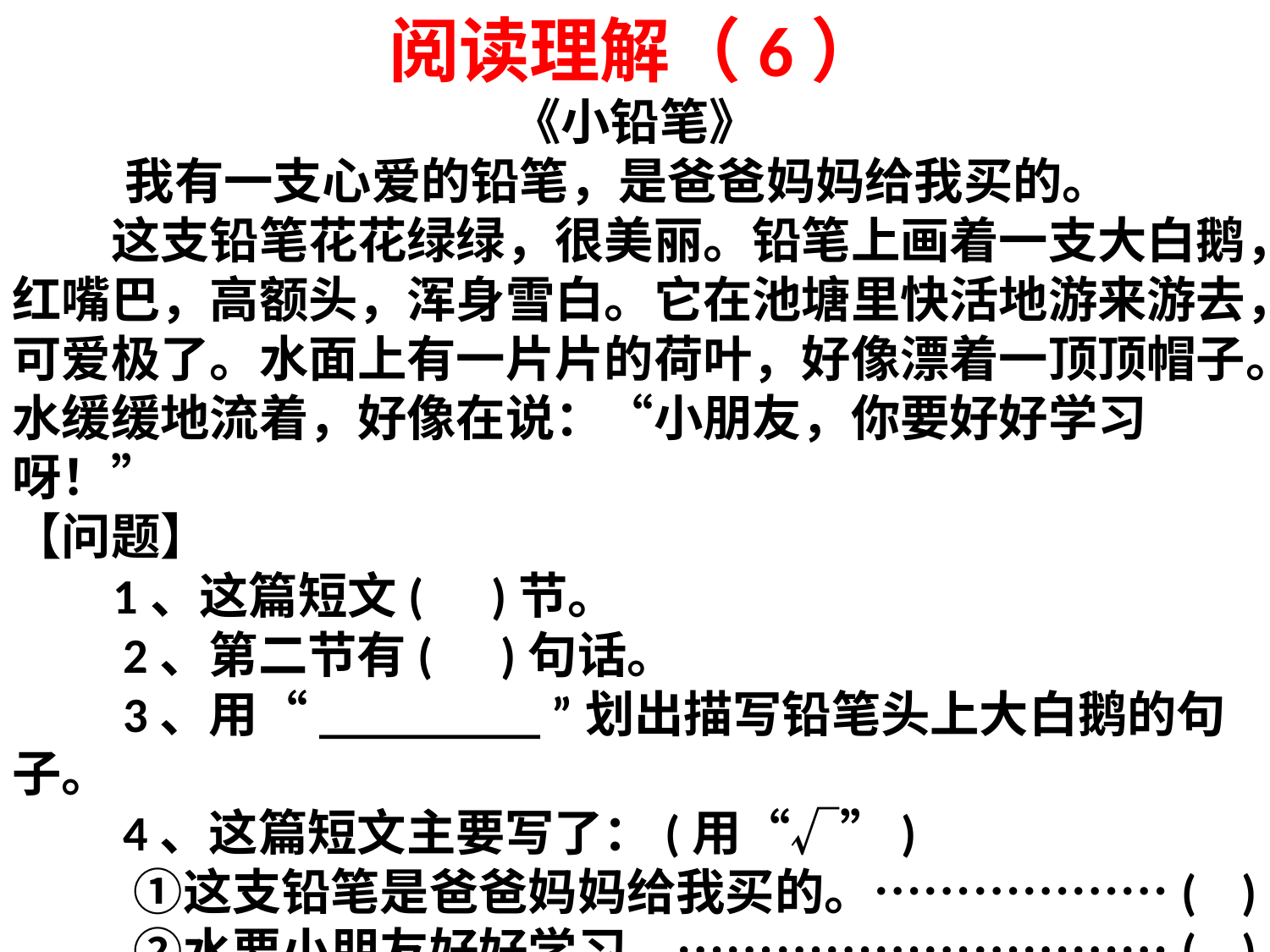

阅读理解（6）
《小铅笔》
         我有一支心爱的铅笔，是爸爸妈妈给我买的。
　　这支铅笔花花绿绿，很美丽。铅笔上画着一支大白鹅，红嘴巴，高额头，浑身雪白。它在池塘里快活地游来游去，可爱极了。水面上有一片片的荷叶，好像漂着一顶顶帽子。水缓缓地流着，好像在说：“小朋友，你要好好学习呀！”
【问题】
         1、这篇短文(      )节。
　　2、第二节有(      )句话。
　　3、用“_________ ”划出描写铅笔头上大白鹅的句子。
　　4、这篇短文主要写了：(用“√”)
　　  ①这支铅笔是爸爸妈妈给我买的。………………(    )
　　  ②水要小朋友好好学习。…………………………(    )
　　  ③这支铅笔很美丽。………………………………(    )